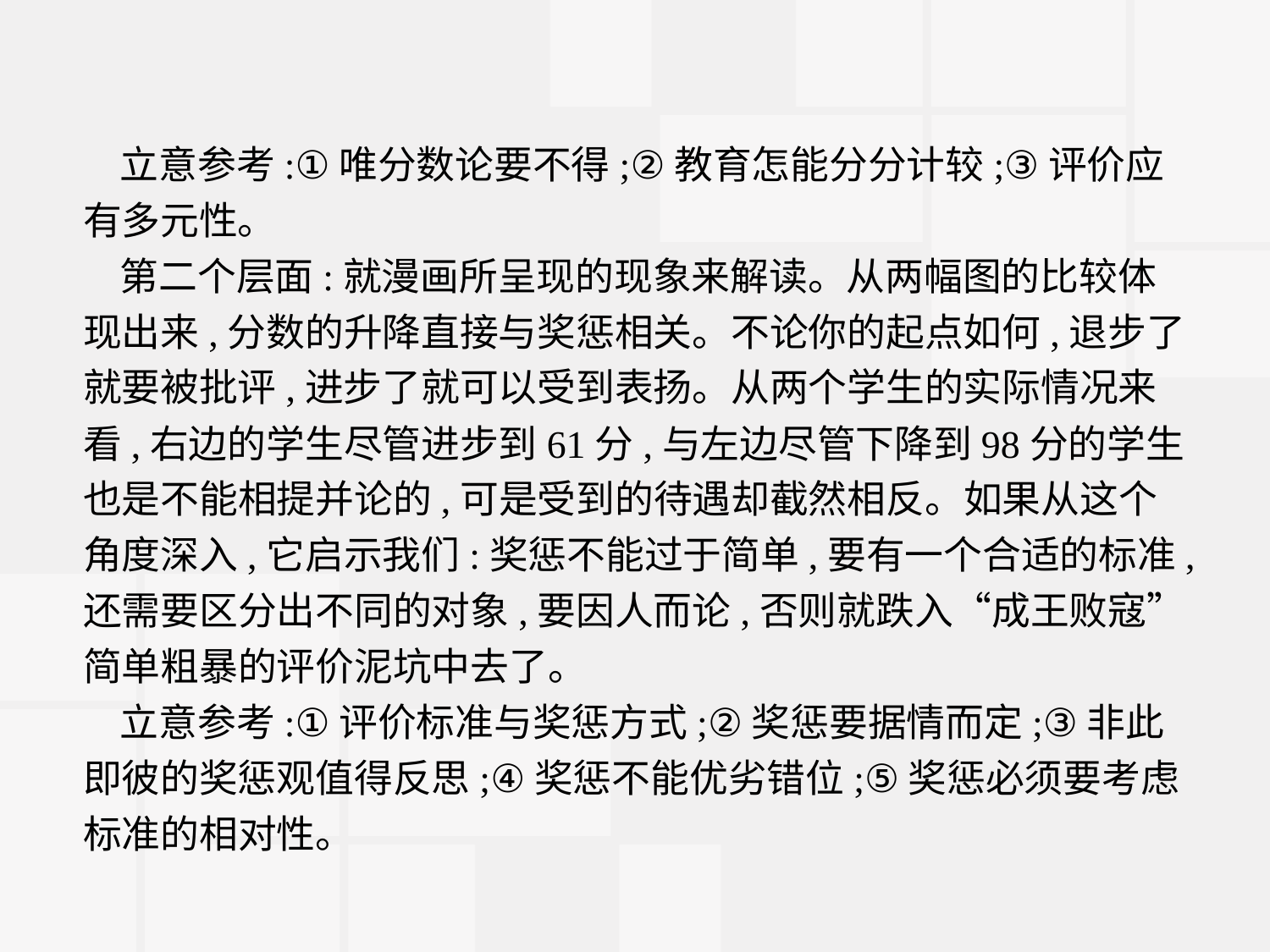

立意参考:①唯分数论要不得;②教育怎能分分计较;③评价应有多元性。
第二个层面:就漫画所呈现的现象来解读。从两幅图的比较体现出来,分数的升降直接与奖惩相关。不论你的起点如何,退步了就要被批评,进步了就可以受到表扬。从两个学生的实际情况来看,右边的学生尽管进步到61分,与左边尽管下降到98分的学生也是不能相提并论的,可是受到的待遇却截然相反。如果从这个角度深入,它启示我们:奖惩不能过于简单,要有一个合适的标准,还需要区分出不同的对象,要因人而论,否则就跌入“成王败寇”简单粗暴的评价泥坑中去了。
立意参考:①评价标准与奖惩方式;②奖惩要据情而定;③非此即彼的奖惩观值得反思;④奖惩不能优劣错位;⑤奖惩必须要考虑标准的相对性。